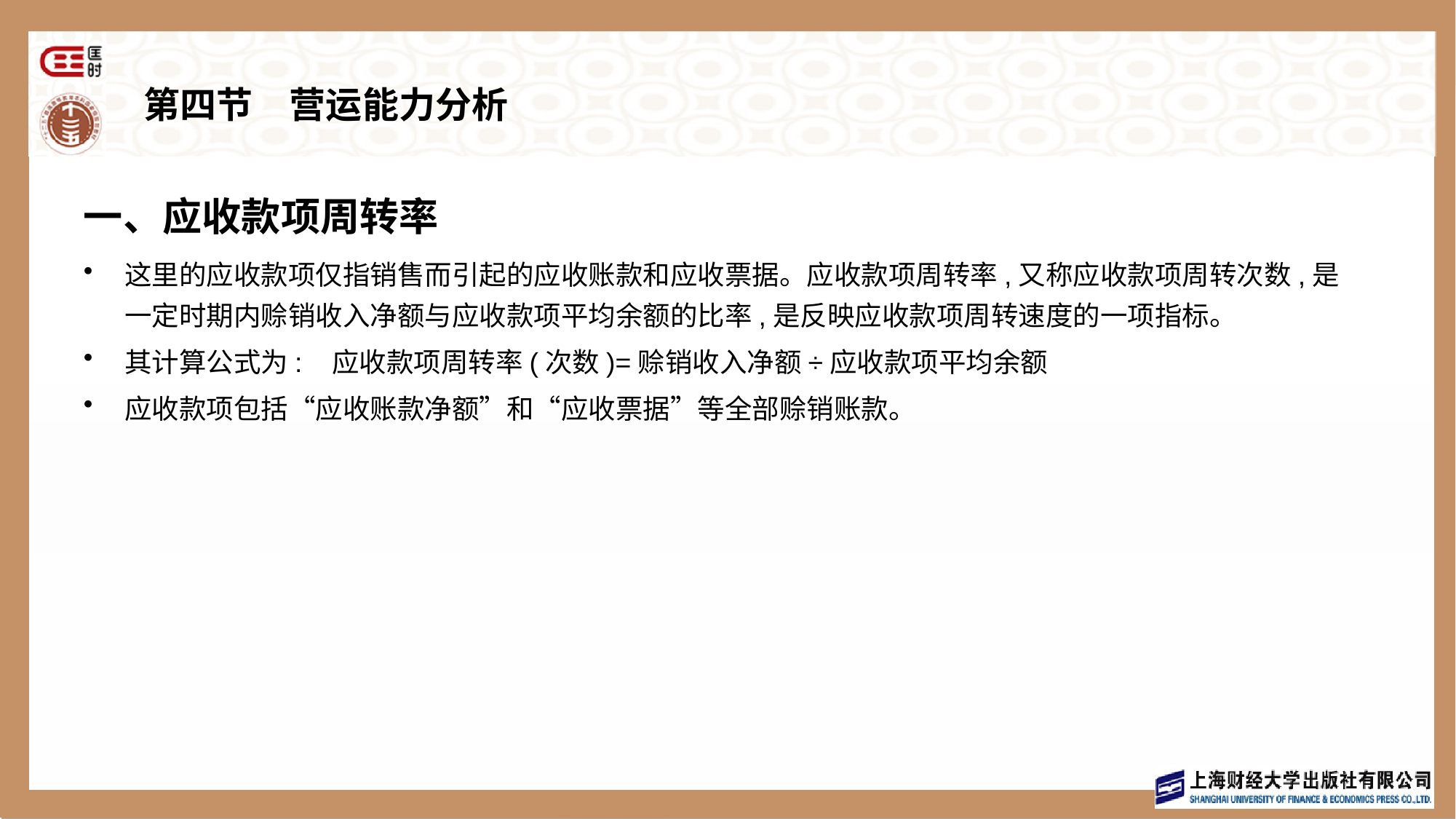

# 第四节　营运能力分析
一、应收款项周转率
这里的应收款项仅指销售而引起的应收账款和应收票据。应收款项周转率,又称应收款项周转次数,是一定时期内赊销收入净额与应收款项平均余额的比率,是反映应收款项周转速度的一项指标。
其计算公式为:   应收款项周转率(次数)=赊销收入净额÷应收款项平均余额
应收款项包括“应收账款净额”和“应收票据”等全部赊销账款。